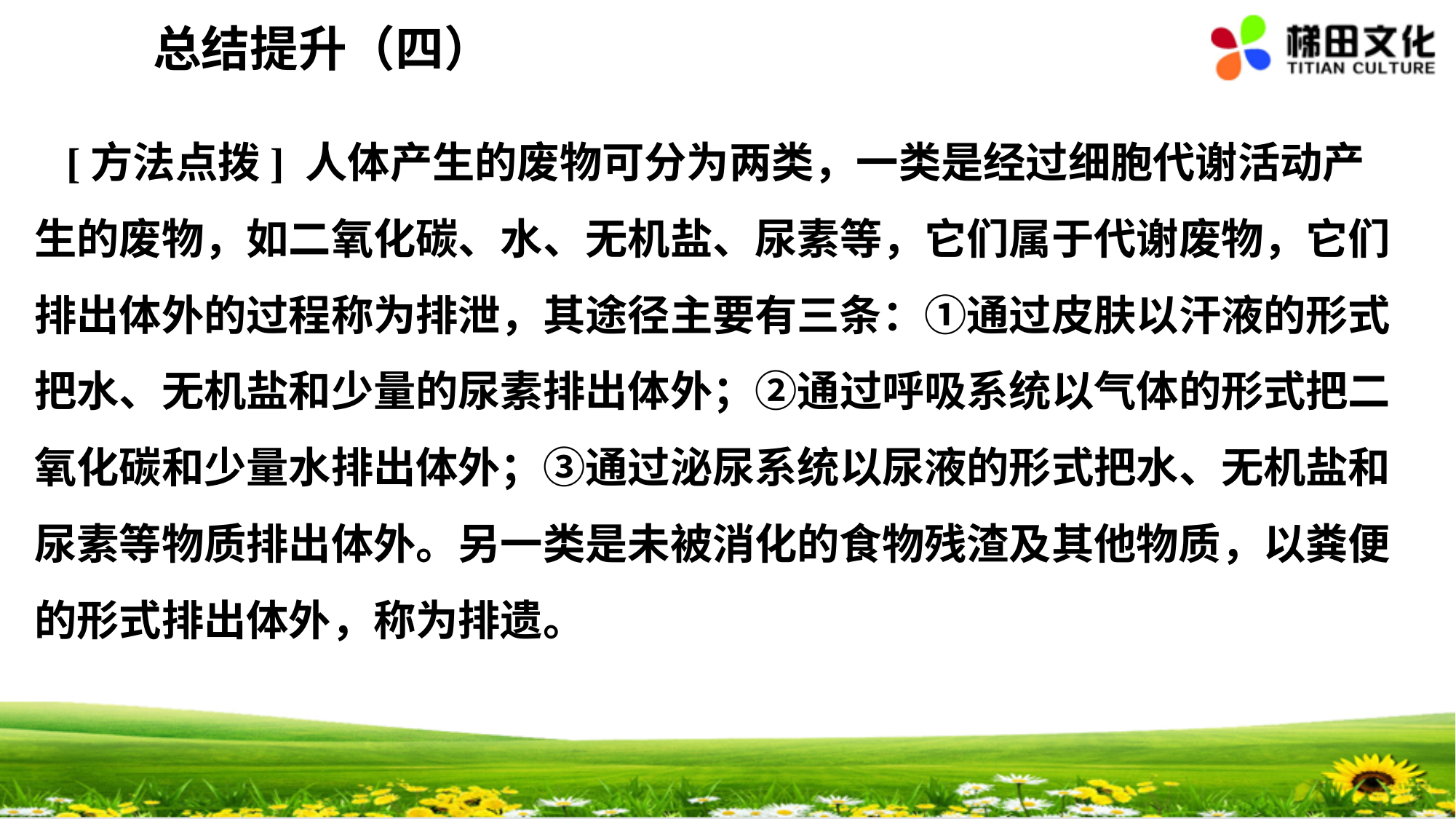

总结提升（四）
[方法点拨] 人体产生的废物可分为两类，一类是经过细胞代谢活动产生的废物，如二氧化碳、水、无机盐、尿素等，它们属于代谢废物，它们排出体外的过程称为排泄，其途径主要有三条：①通过皮肤以汗液的形式把水、无机盐和少量的尿素排出体外；②通过呼吸系统以气体的形式把二氧化碳和少量水排出体外；③通过泌尿系统以尿液的形式把水、无机盐和尿素等物质排出体外。另一类是未被消化的食物残渣及其他物质，以粪便的形式排出体外，称为排遗。